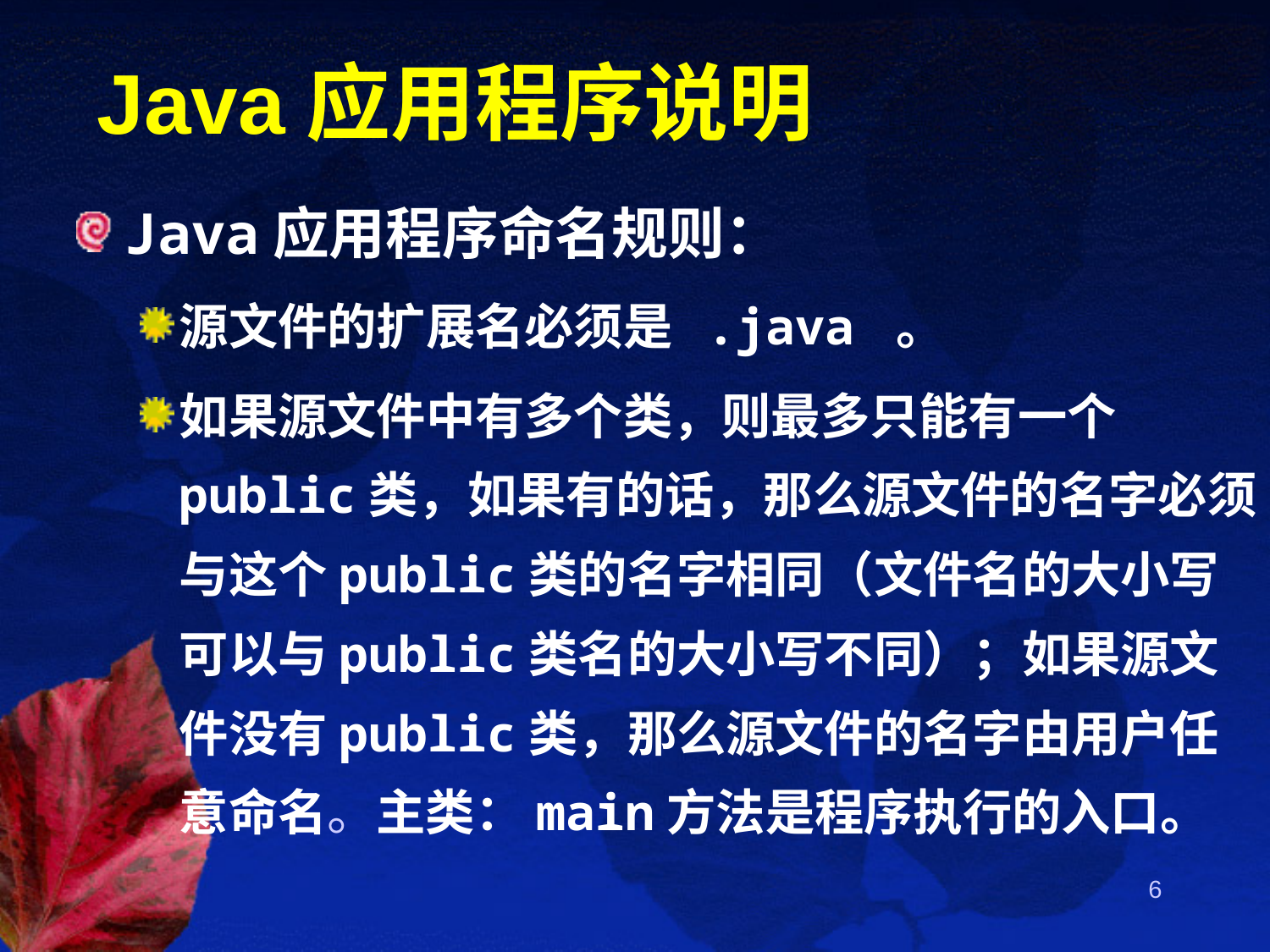

# Java应用程序说明
Java应用程序命名规则：
源文件的扩展名必须是  .java 。
如果源文件中有多个类，则最多只能有一个public类，如果有的话，那么源文件的名字必须与这个public类的名字相同（文件名的大小写可以与public类名的大小写不同）；如果源文件没有public类，那么源文件的名字由用户任意命名。主类：main方法是程序执行的入口。
6